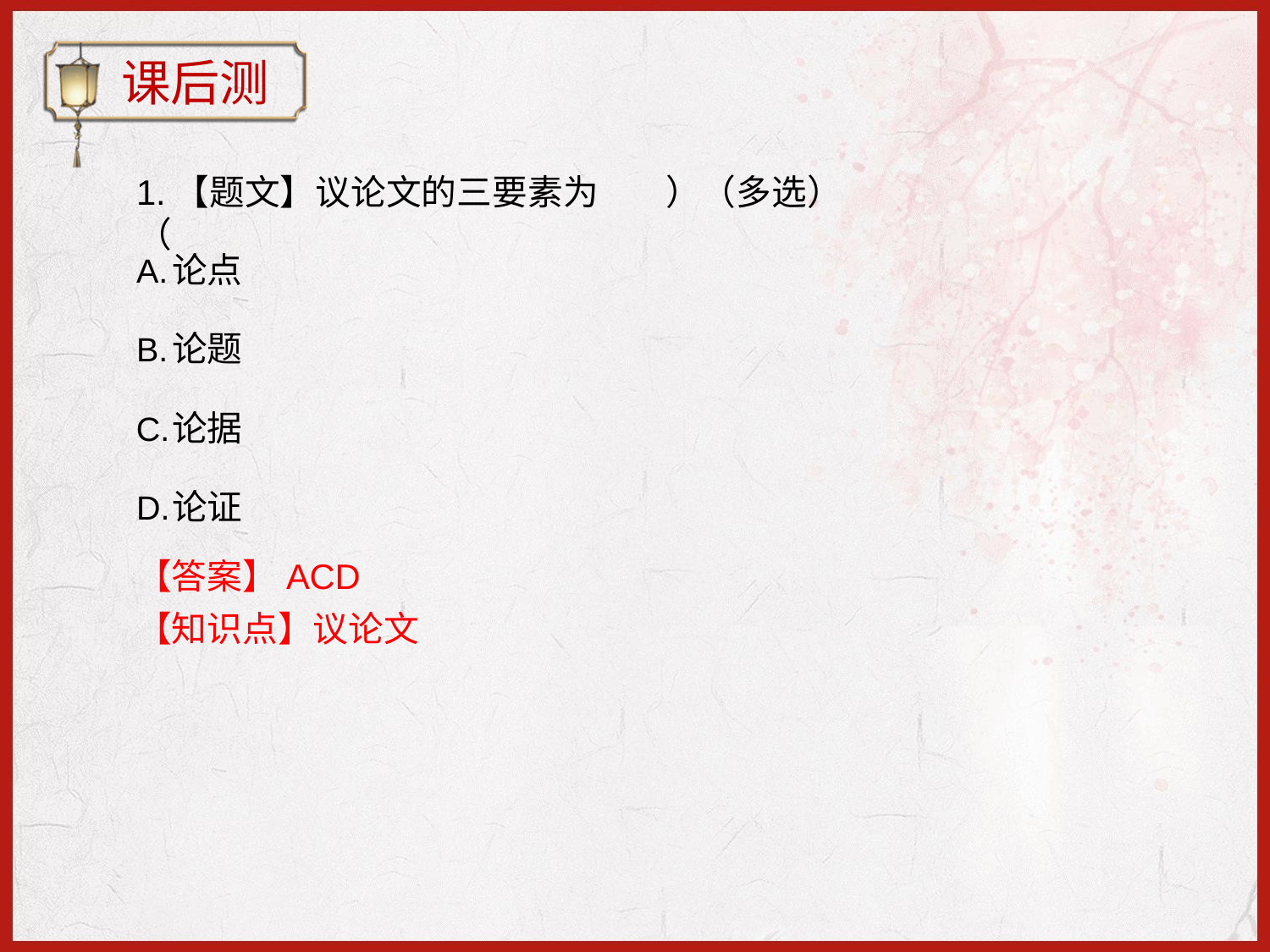

课后测
1.【题文】议论文的三要素为（
）（多选）
论点

论题

论据

论证
【答案】ACD
【知识点】议论文